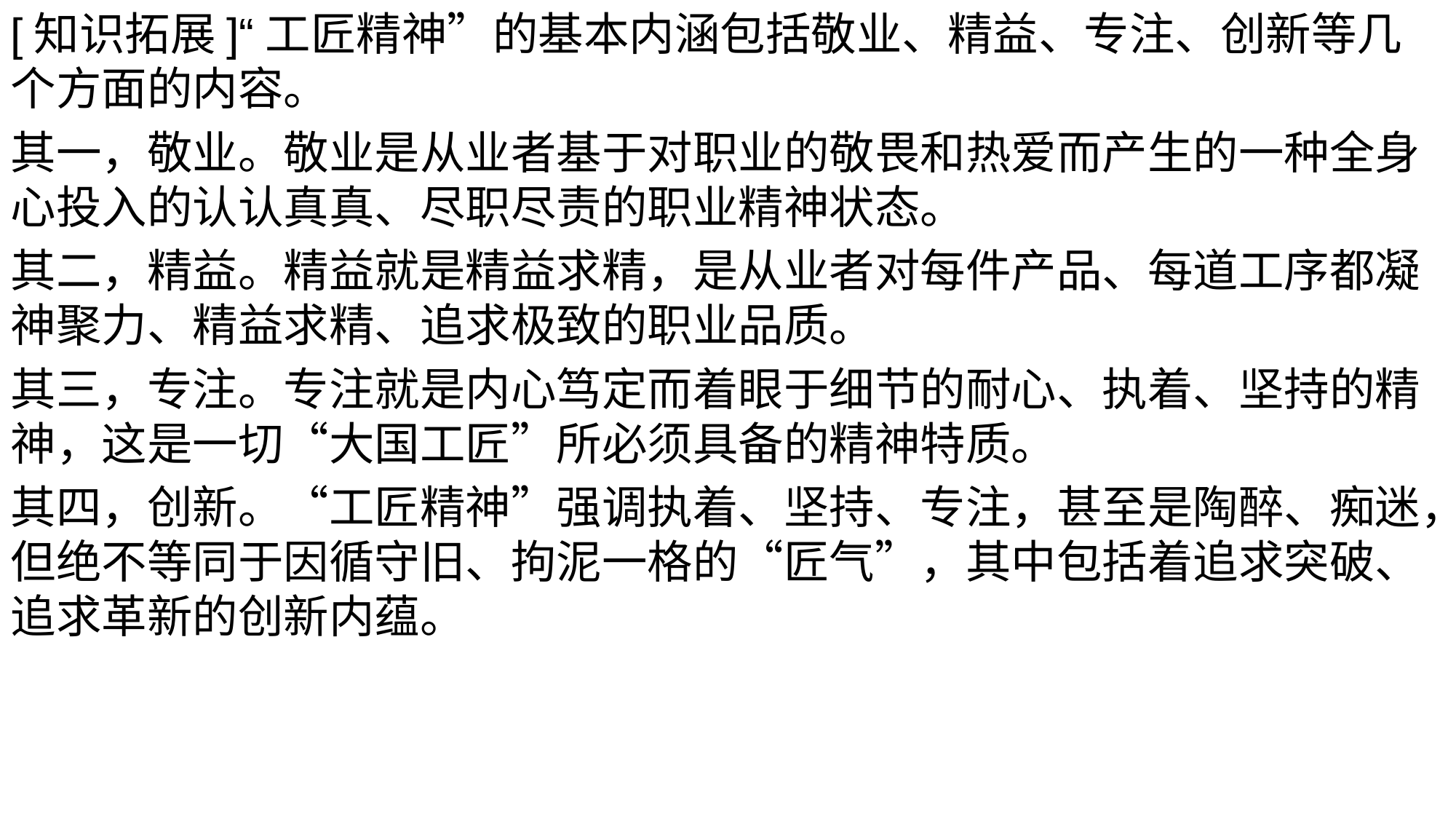

[知识拓展]“工匠精神”的基本内涵包括敬业、精益、专注、创新等几个方面的内容。
其一，敬业。敬业是从业者基于对职业的敬畏和热爱而产生的一种全身心投入的认认真真、尽职尽责的职业精神状态。
其二，精益。精益就是精益求精，是从业者对每件产品、每道工序都凝神聚力、精益求精、追求极致的职业品质。
其三，专注。专注就是内心笃定而着眼于细节的耐心、执着、坚持的精神，这是一切“大国工匠”所必须具备的精神特质。
其四，创新。“工匠精神”强调执着、坚持、专注，甚至是陶醉、痴迷，但绝不等同于因循守旧、拘泥一格的“匠气”，其中包括着追求突破、追求革新的创新内蕴。